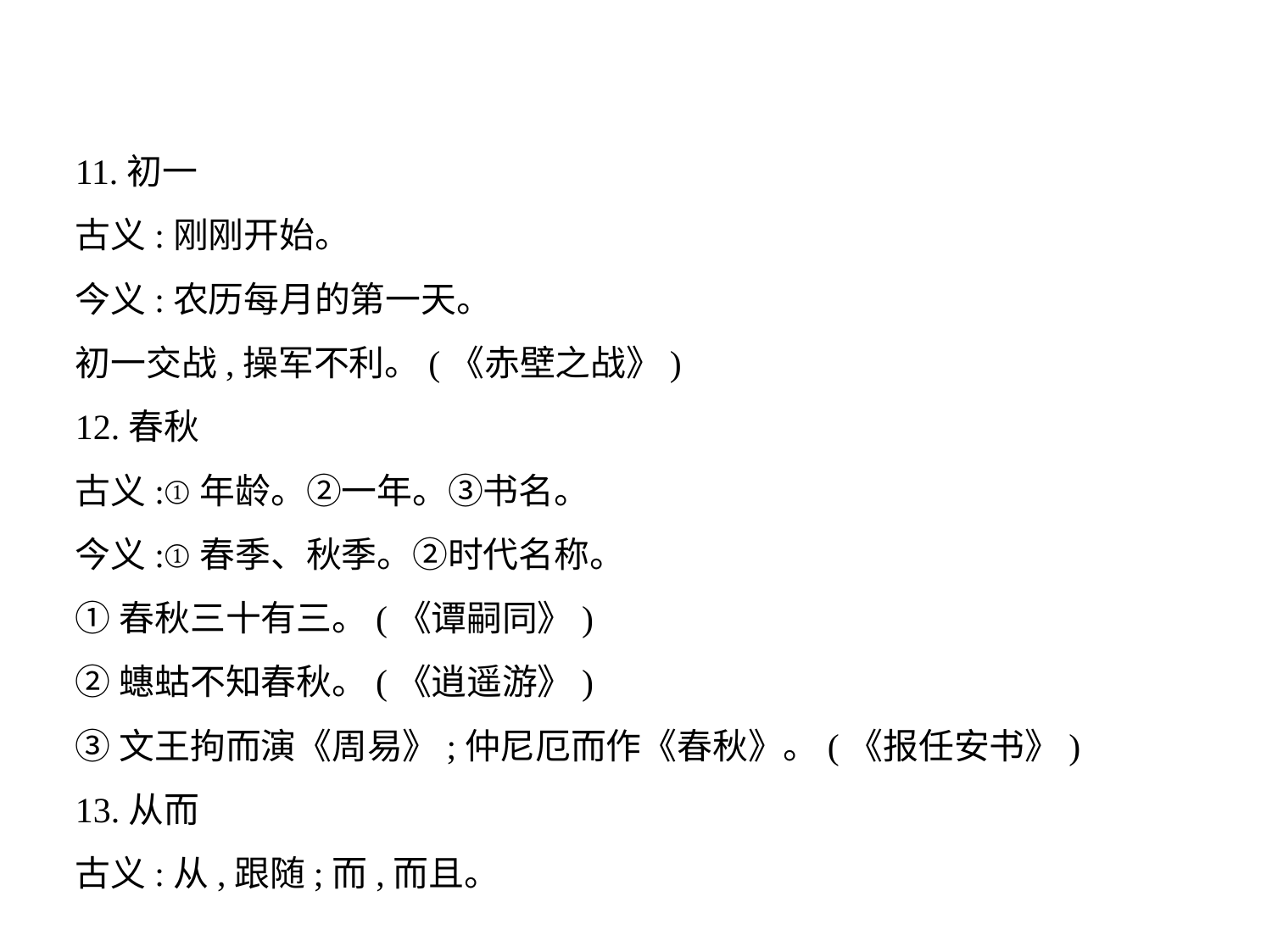

11.初一
古义:刚刚开始。
今义:农历每月的第一天。
初一交战,操军不利。(《赤壁之战》)
12.春秋
古义:①年龄。②一年。③书名。
今义:①春季、秋季。②时代名称。
①春秋三十有三。(《谭嗣同》)
②蟪蛄不知春秋。(《逍遥游》)
③文王拘而演《周易》;仲尼厄而作《春秋》。(《报任安书》)
13.从而
古义:从,跟随;而,而且。